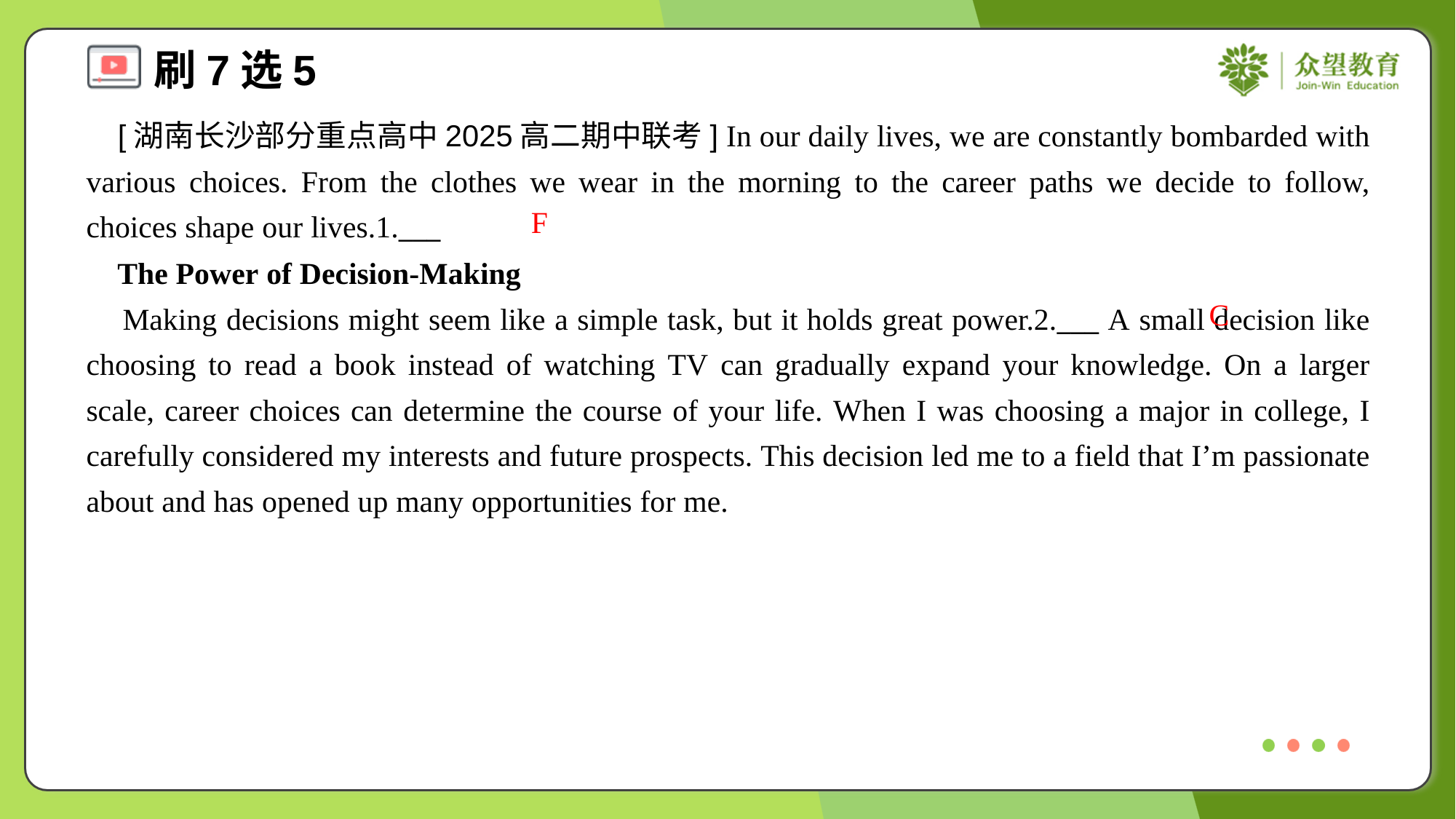

[湖南长沙部分重点高中2025高二期中联考] In our daily lives, we are constantly bombarded with various choices. From the clothes we wear in the morning to the career paths we decide to follow, choices shape our lives.1.___
F
    The Power of Decision-Making
    Making decisions might seem like a simple task, but it holds great power.2.___ A small decision like choosing to read a book instead of watching TV can gradually expand your knowledge. On a larger scale, career choices can determine the course of your life. When I was choosing a major in college, I carefully considered my interests and future prospects. This decision led me to a field that I’m passionate about and has opened up many opportunities for me.
C